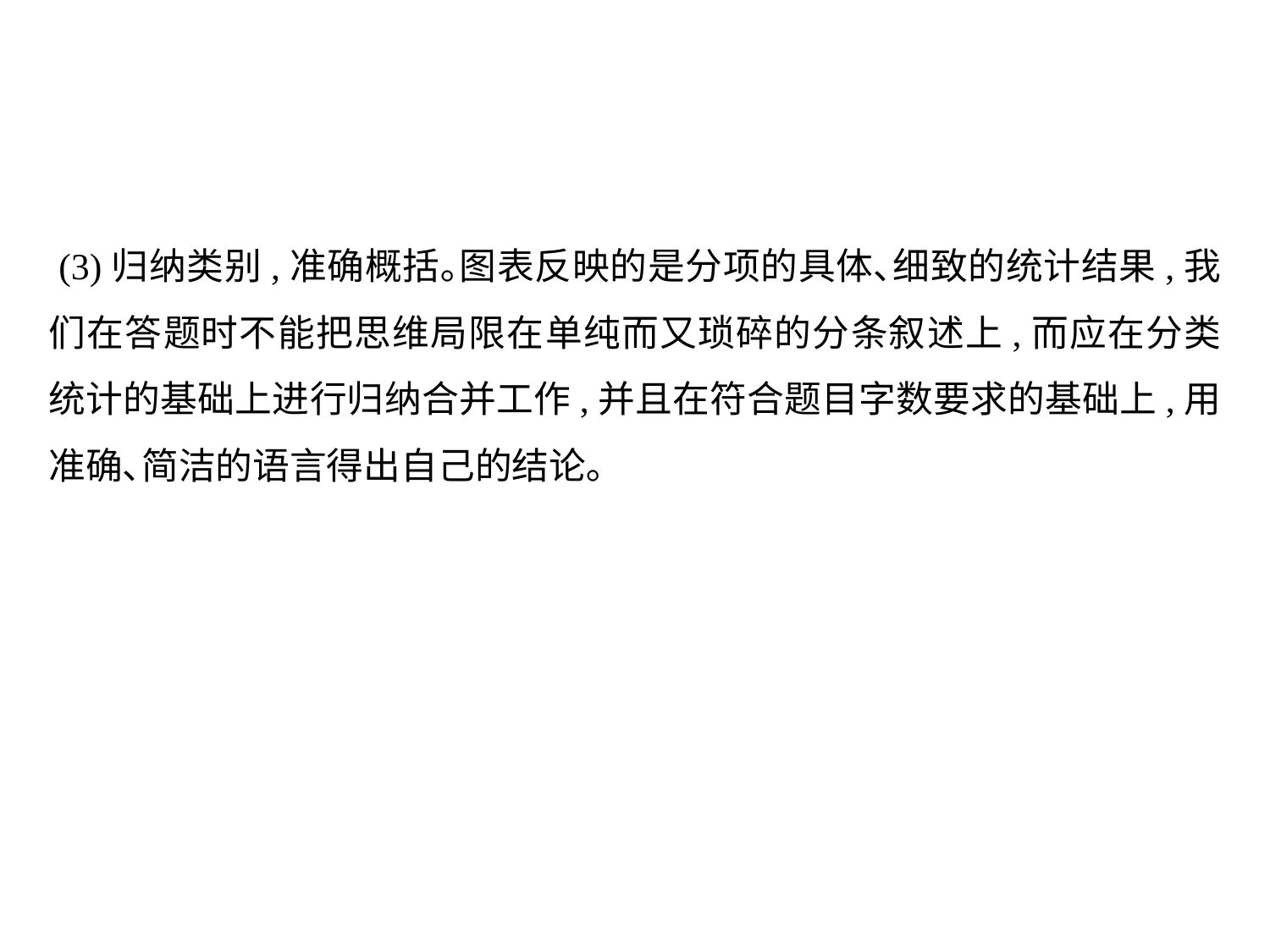

(3)归纳类别,准确概括｡图表反映的是分项的具体､细致的统计结果,我们在答题时不能把思维局限在单纯而又琐碎的分条叙述上,而应在分类统计的基础上进行归纳合并工作,并且在符合题目字数要求的基础上,用准确､简洁的语言得出自己的结论｡